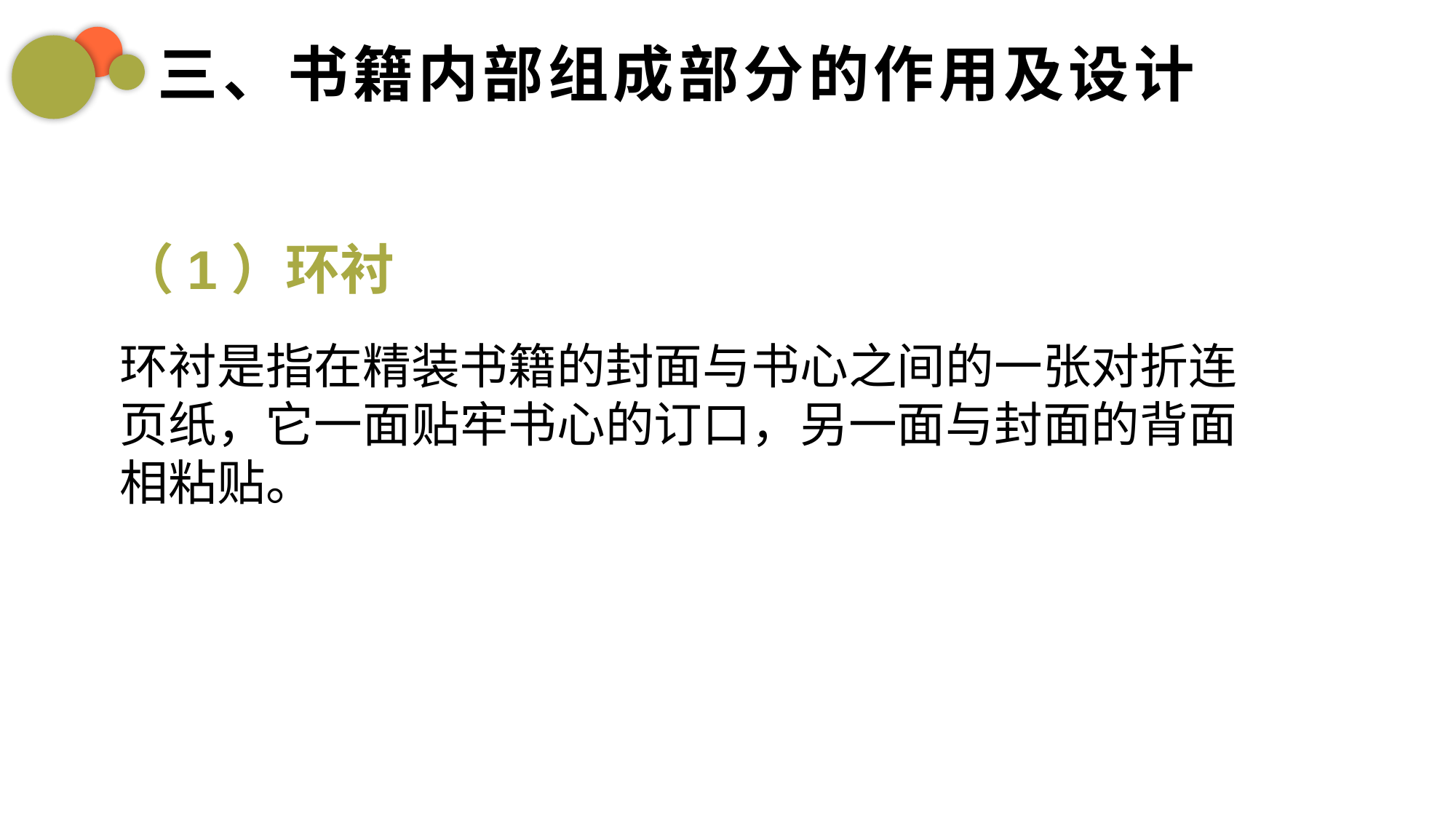

三、书籍内部组成部分的作用及设计
（1）环衬
环衬是指在精装书籍的封面与书心之间的一张对折连页纸，它一面贴牢书心的订口，另一面与封面的背面相粘贴。